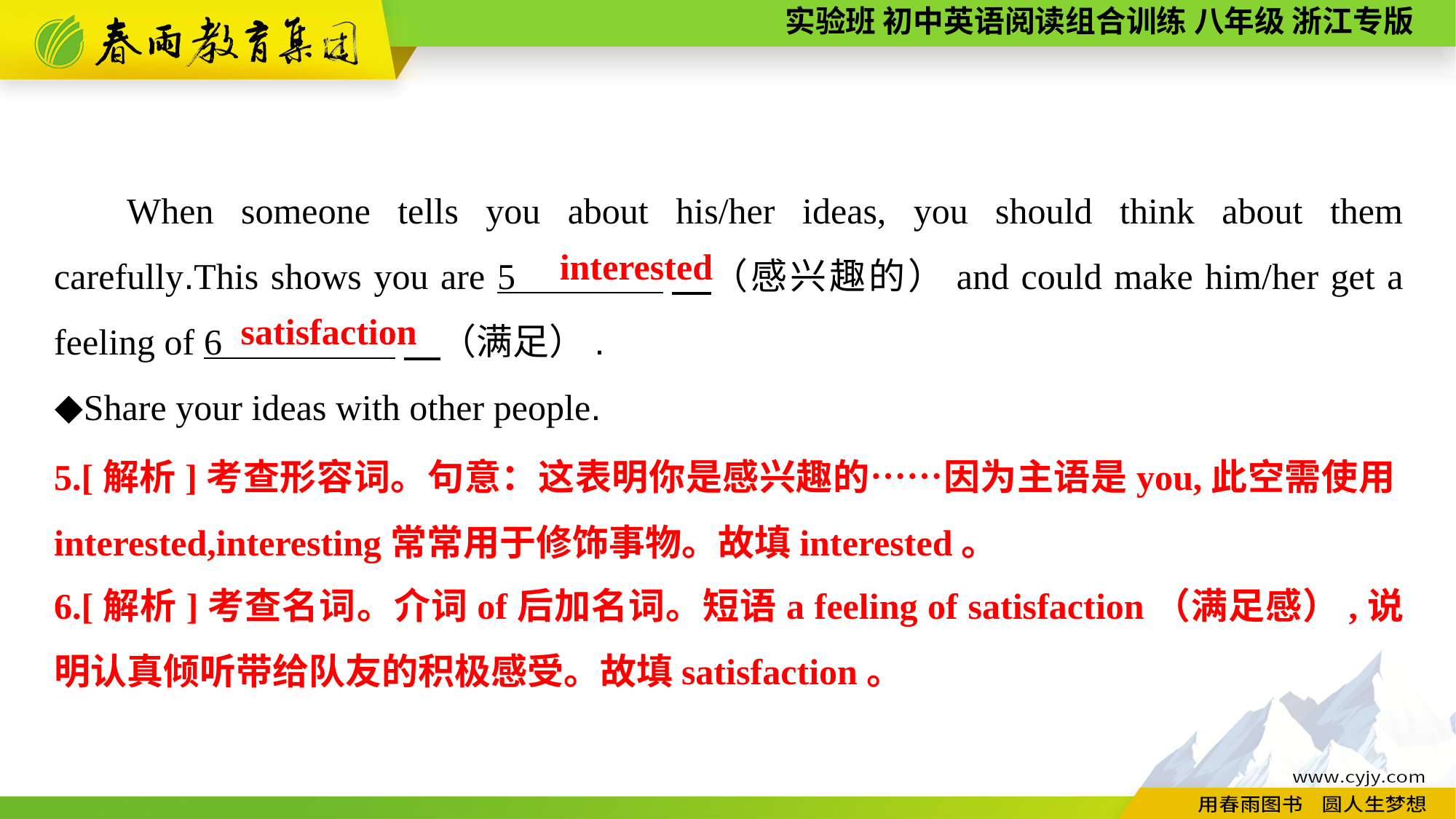

When someone tells you about his/her ideas, you should think about them carefully.This shows you are 5            　（感兴趣的）and could make him/her get a feeling of 6                   　（满足）.
◆Share your ideas with other people.
interested
satisfaction
5.[解析]考查形容词。句意：这表明你是感兴趣的……因为主语是you,此空需使用interested,interesting常常用于修饰事物。故填interested。
6.[解析]考查名词。介词of后加名词。短语a feeling of satisfaction（满足感）,说明认真倾听带给队友的积极感受。故填satisfaction。